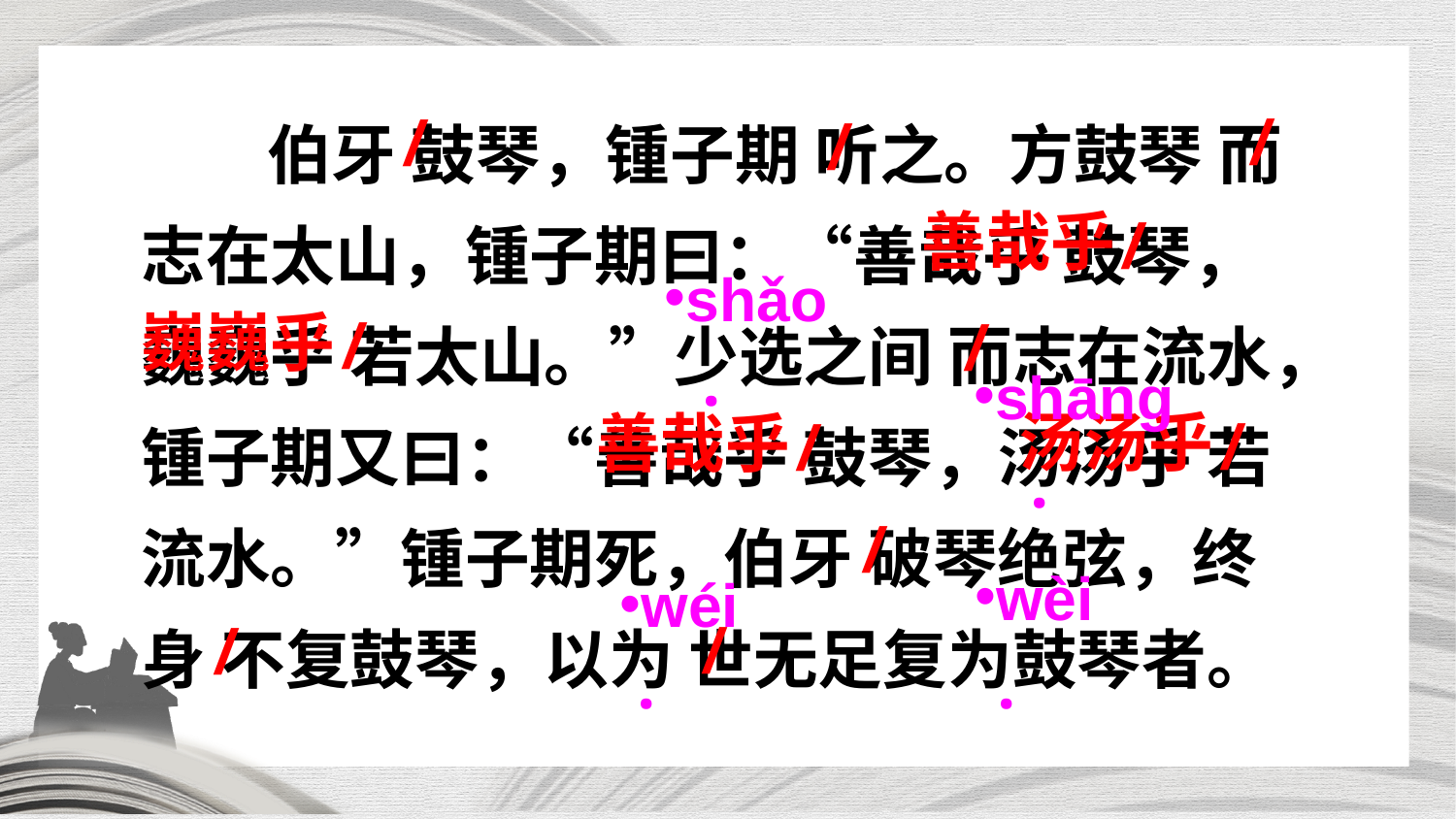

伯牙 鼓琴，锺子期 听之。方鼓琴 而志在太山，锺子期曰：“善哉乎 鼓琴，巍巍乎 若太山。”少选之间 而志在流水，锺子期又曰：“善哉乎 鼓琴，汤汤乎 若流水。”锺子期死，伯牙 破琴绝弦，终身 不复鼓琴，以为 世无足复为鼓琴者。
/
/
/
善哉乎
/
shǎo
巍巍乎
/
/
shānɡ
·
汤汤乎
善哉乎
/
/
·
/
wèi
wéi
/
/
·
·